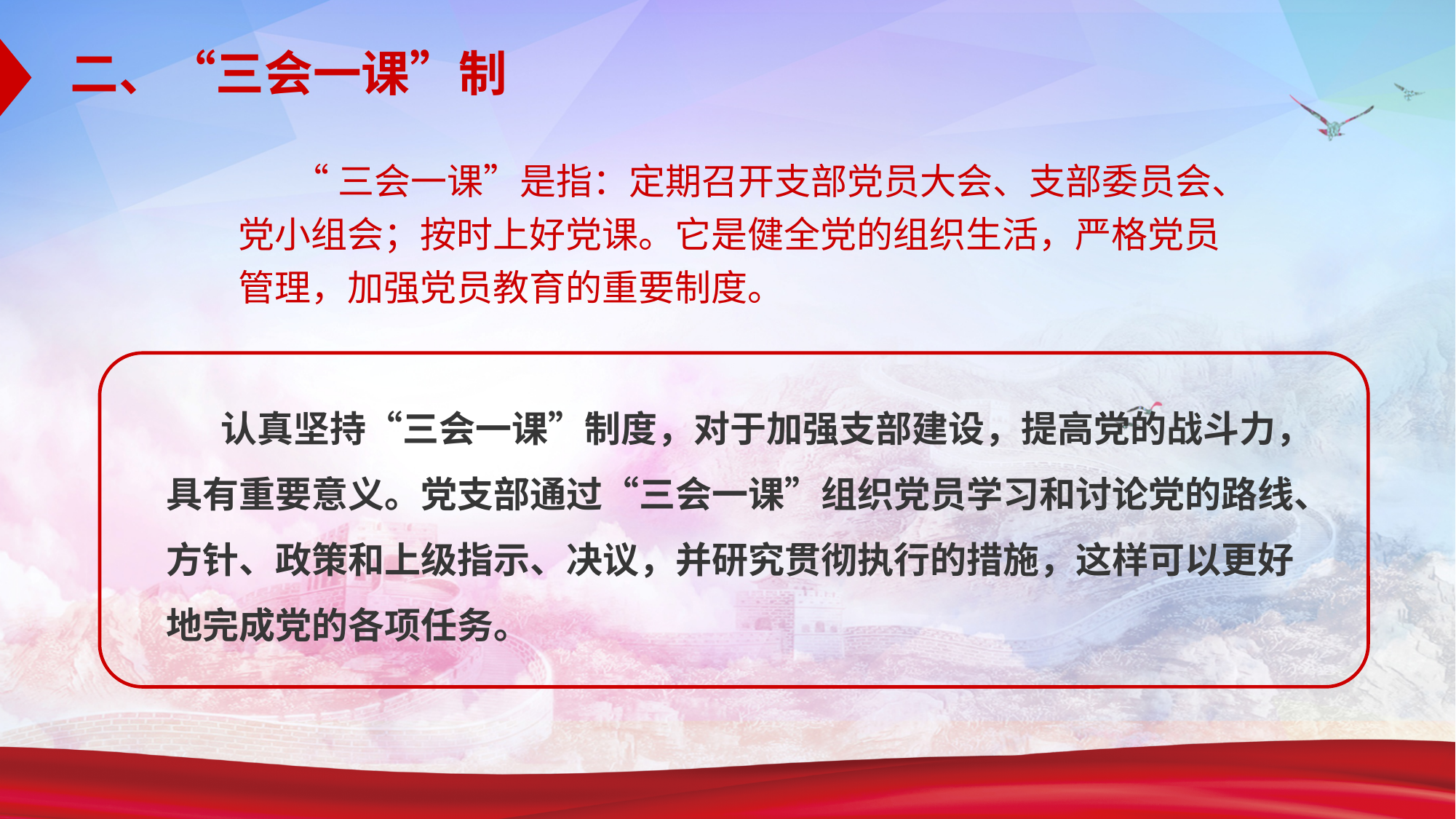

二、“三会一课”制

“三会一课”是指：定期召开支部党员大会、支部委员会、党小组会；按时上好党课。它是健全党的组织生活，严格党员管理，加强党员教育的重要制度。

认真坚持“三会一课”制度，对于加强支部建设，提高党的战斗力，具有重要意义。党支部通过“三会一课”组织党员学习和讨论党的路线、方针、政策和上级指示、决议，并研究贯彻执行的措施，这样可以更好地完成党的各项任务。